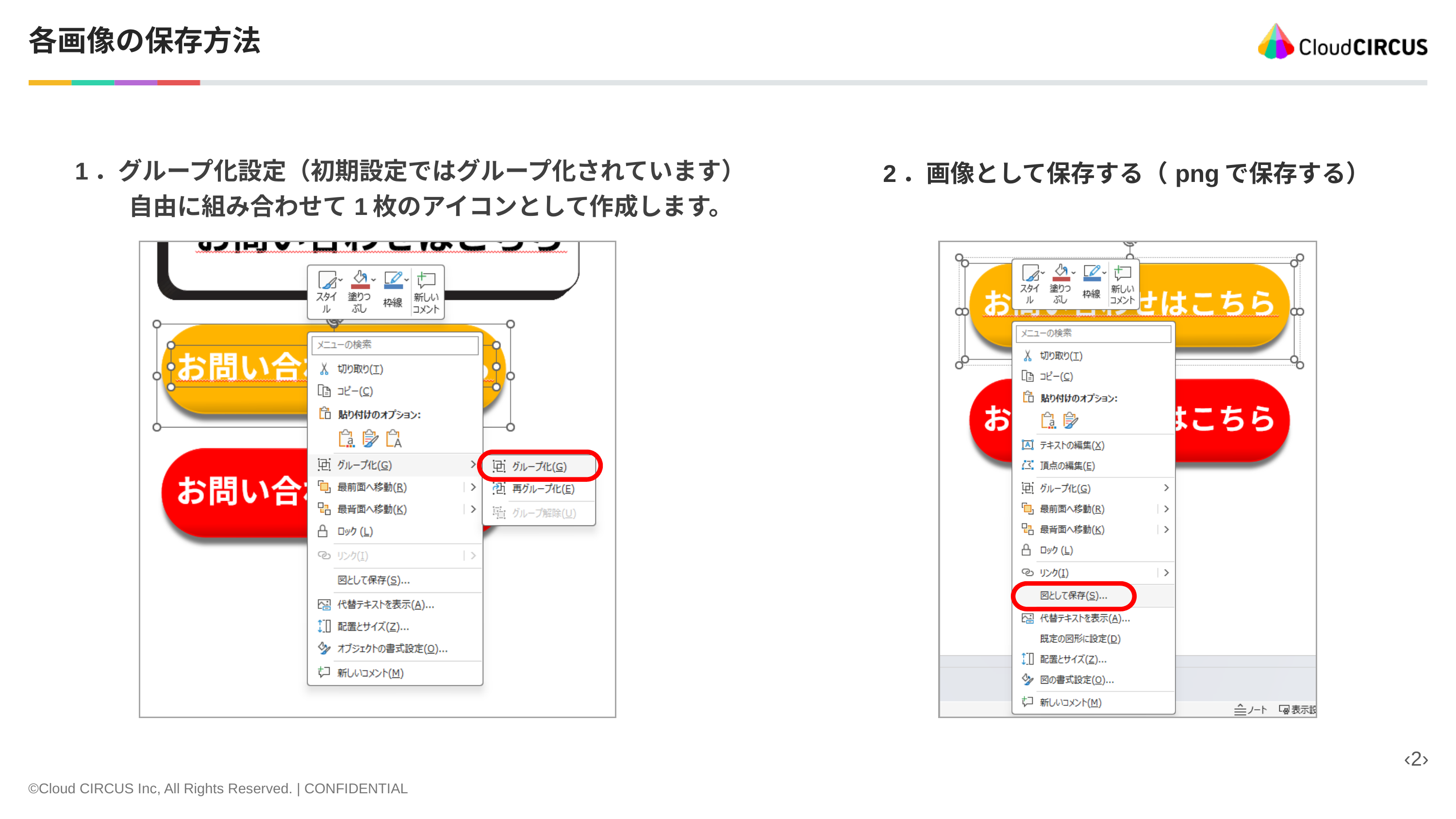

各画像の保存方法

|  | 2．画像として保存する（pngで保存する） |
| --- | --- |
|  | 1．グループ化設定（初期設定ではグループ化されています） 　　 自由に組み合わせて1枚のアイコンとして作成します。 |
| --- | --- |

‹2›
©Cloud CIRCUS Inc, All Rights Reserved. | CONFIDENTIAL